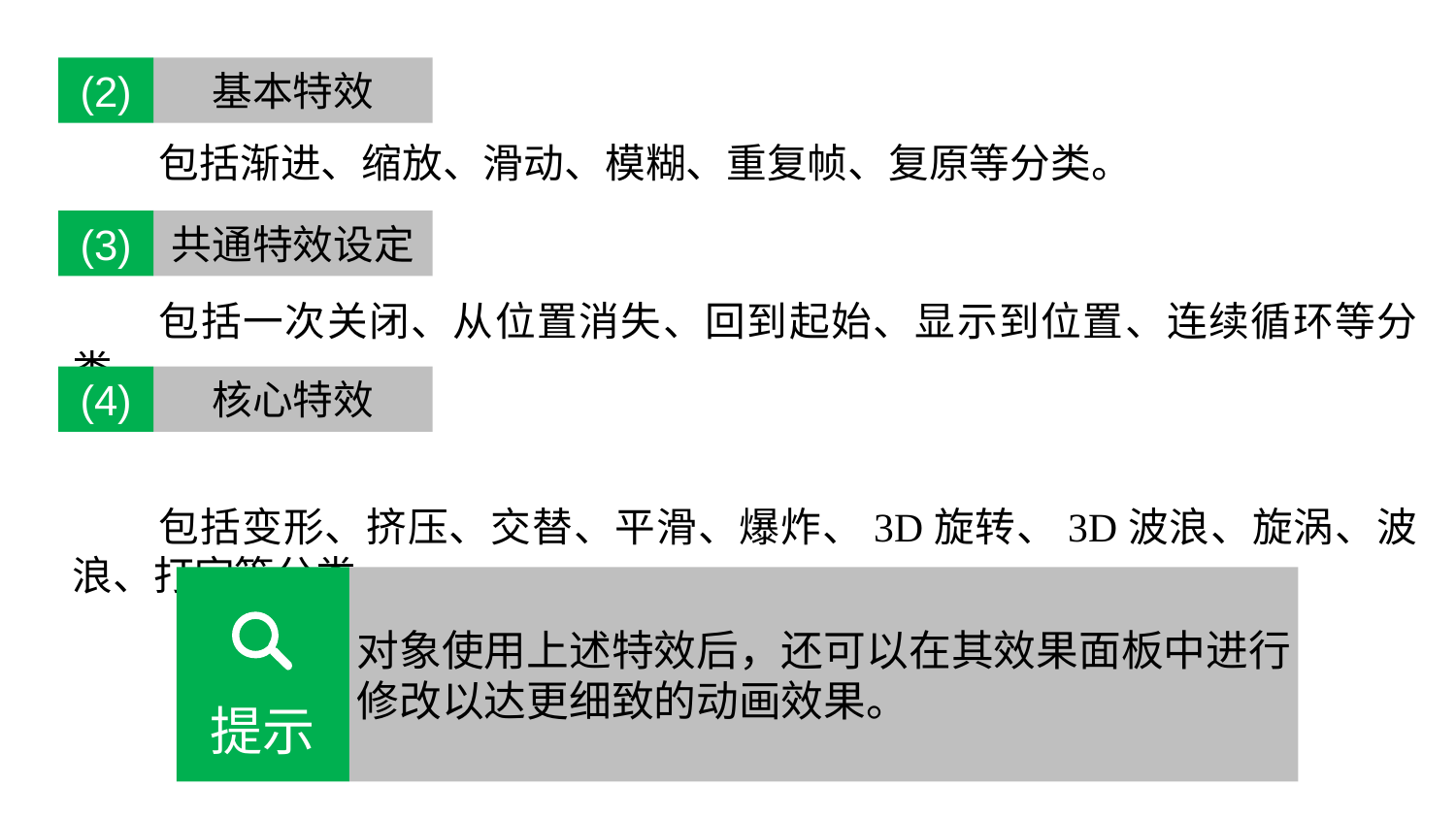

(2)
基本特效
包括渐进、缩放、滑动、模糊、重复帧、复原等分类。

包括一次关闭、从位置消失、回到起始、显示到位置、连续循环等分类。

包括变形、挤压、交替、平滑、爆炸、3D旋转、3D波浪、旋涡、波浪、打字等分类。
(3)
共通特效设定
(4)
核心特效

对象使用上述特效后，还可以在其效果面板中进行修改以达更细致的动画效果。

提示